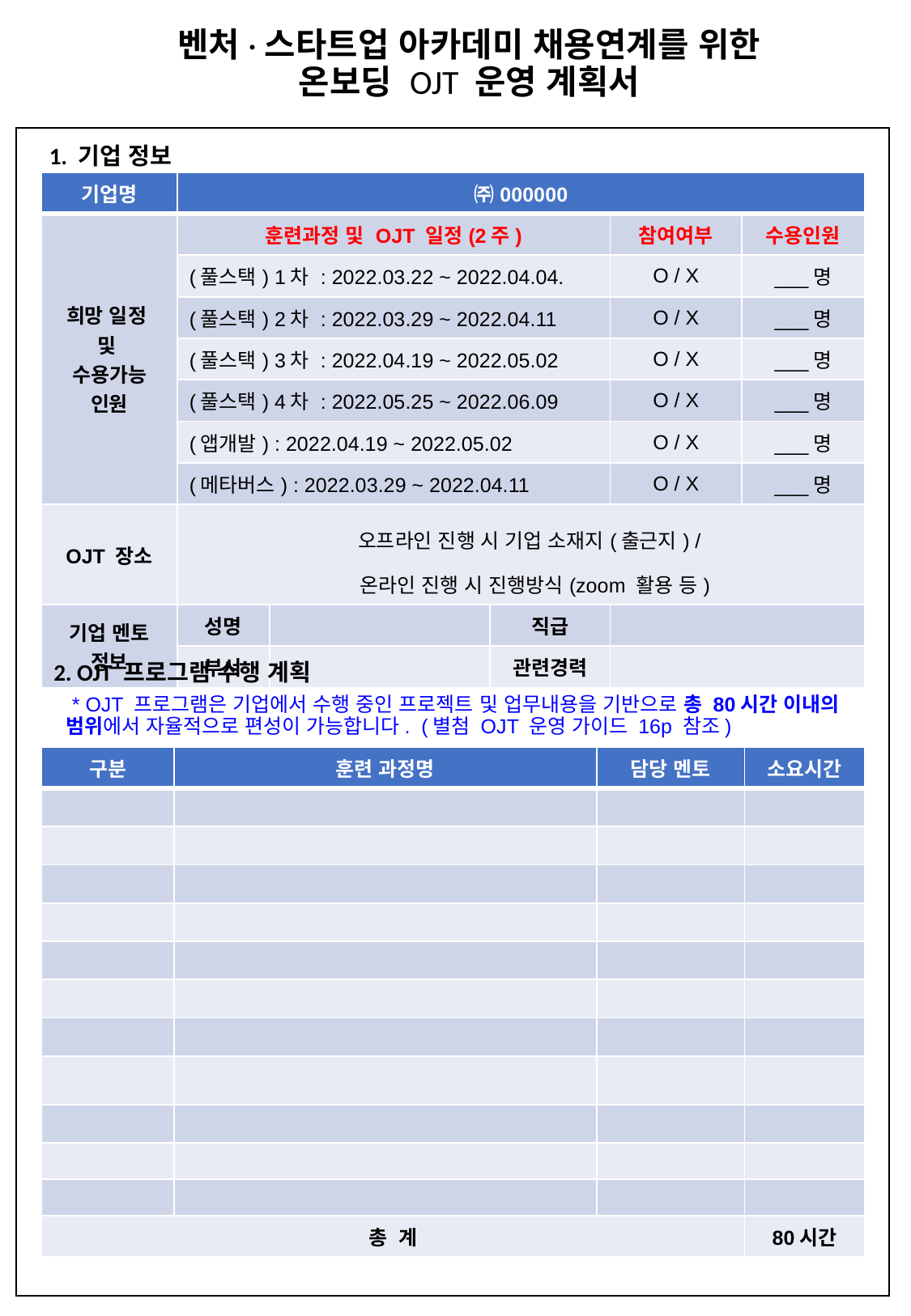

# 벤처·스타트업 아카데미 채용연계를 위한 온보딩 OJT 운영 계획서

1. 기업 정보
| 기업명 | ㈜000000 |  |  |  |  |
| --- | --- | --- | --- | --- | --- |
| 희망 일정 및 수용가능 인원 | 훈련과정 및 OJT 일정(2주) |  |  | 참여여부 | 수용인원 |
|  | (풀스택) 1차 : 2022.03.22 ~ 2022.04.04. |  |  | O / X | \_\_\_명 |
|  | (풀스택) 2차 : 2022.03.29 ~ 2022.04.11 |  |  | O / X | \_\_\_명 |
|  | (풀스택) 3차 : 2022.04.19 ~ 2022.05.02 |  |  | O / X | \_\_\_명 |
|  | (풀스택) 4차 : 2022.05.25 ~ 2022.06.09 |  |  | O / X | \_\_\_명 |
|  | (앱개발) : 2022.04.19 ~ 2022.05.02 |  |  | O / X | \_\_\_명 |
|  | (메타버스) : 2022.03.29 ~ 2022.04.11 |  |  | O / X | \_\_\_명 |
| OJT 장소 | 오프라인 진행 시 기업 소재지(출근지) / 온라인 진행 시 진행방식(zoom 활용 등) |  |  |  |  |
| 기업 멘토 정보 | 성명 |  | 직급 |  |  |
|  | 부서 |  | 관련경력 |  |  |
2. OJT 프로그램 수행 계획
 * OJT 프로그램은 기업에서 수행 중인 프로젝트 및 업무내용을 기반으로 총 80시간 이내의 범위에서 자율적으로 편성이 가능합니다.  (별첨 OJT 운영 가이드 16p 참조)
| 구분 | 훈련 과정명 | 담당 멘토 | 소요시간 |
| --- | --- | --- | --- |
|  |  |  |  |
|  |  |  |  |
|  |  |  |  |
|  |  |  |  |
|  |  |  |  |
|  |  |  |  |
|  |  |  |  |
|  |  |  |  |
|  |  |  |  |
|  |  |  |  |
|  |  |  |  |
| 총 계 |  |  | 80시간 |